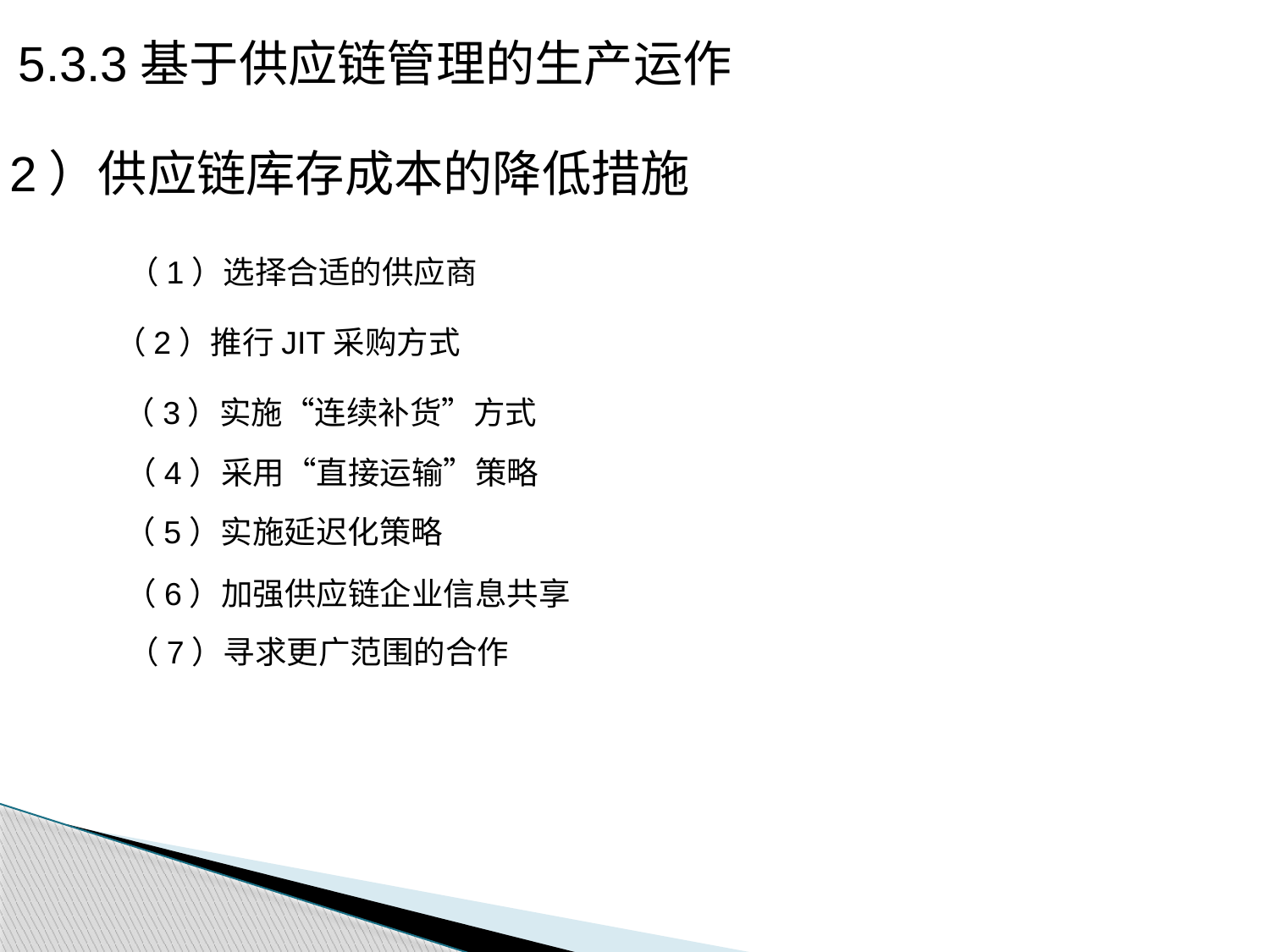

5.3.3基于供应链管理的生产运作

2）供应链库存成本的降低措施
 （1）选择合适的供应商
（2）推行JIT采购方式
（3）实施“连续补货”方式
（4）采用“直接运输”策略
（5）实施延迟化策略
（6）加强供应链企业信息共享
 （7）寻求更广范围的合作